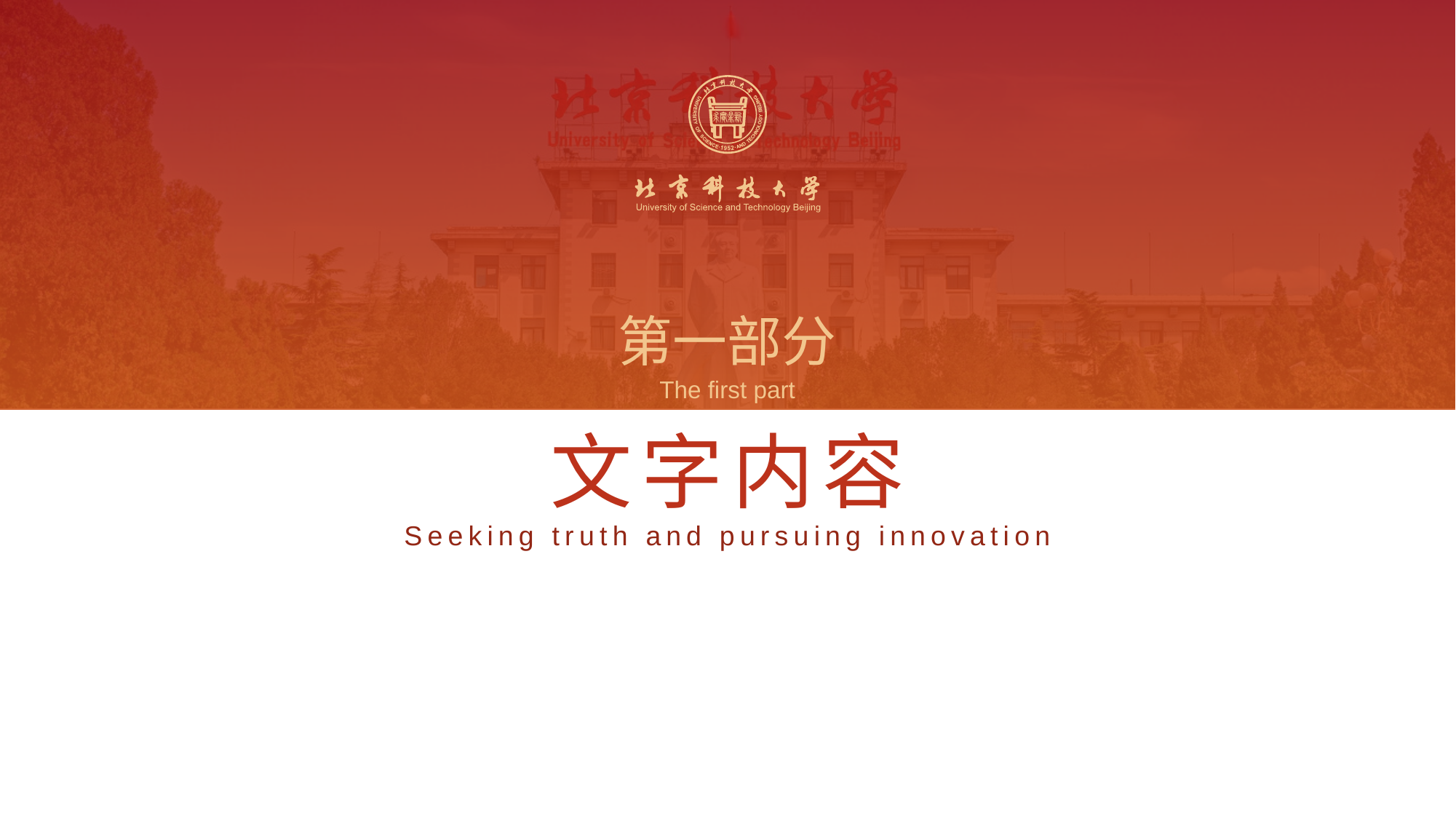

第一部分
The first part
文字内容
Seeking truth and pursuing innovation